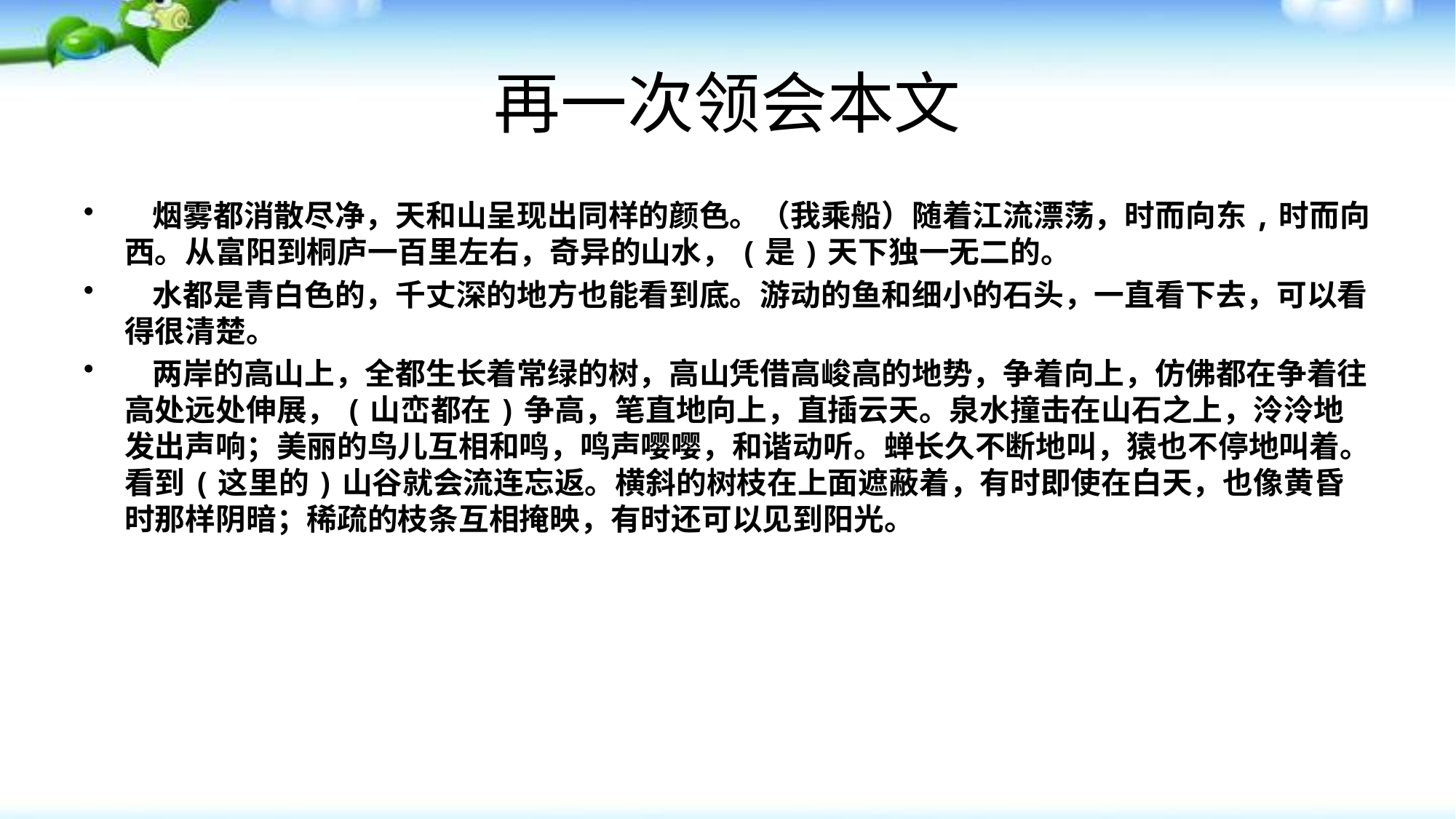

# 再一次领会本文
   烟雾都消散尽净，天和山呈现出同样的颜色。（我乘船）随着江流漂荡，时而向东,时而向西。从富阳到桐庐一百里左右，奇异的山水，(是)天下独一无二的。
   水都是青白色的，千丈深的地方也能看到底。游动的鱼和细小的石头，一直看下去，可以看得很清楚。
   两岸的高山上，全都生长着常绿的树，高山凭借高峻高的地势，争着向上，仿佛都在争着往高处远处伸展，(山峦都在)争高，笔直地向上，直插云天。泉水撞击在山石之上，泠泠地发出声响；美丽的鸟儿互相和鸣，鸣声嘤嘤，和谐动听。蝉长久不断地叫，猿也不停地叫着。看到(这里的)山谷就会流连忘返。横斜的树枝在上面遮蔽着，有时即使在白天，也像黄昏时那样阴暗；稀疏的枝条互相掩映，有时还可以见到阳光。